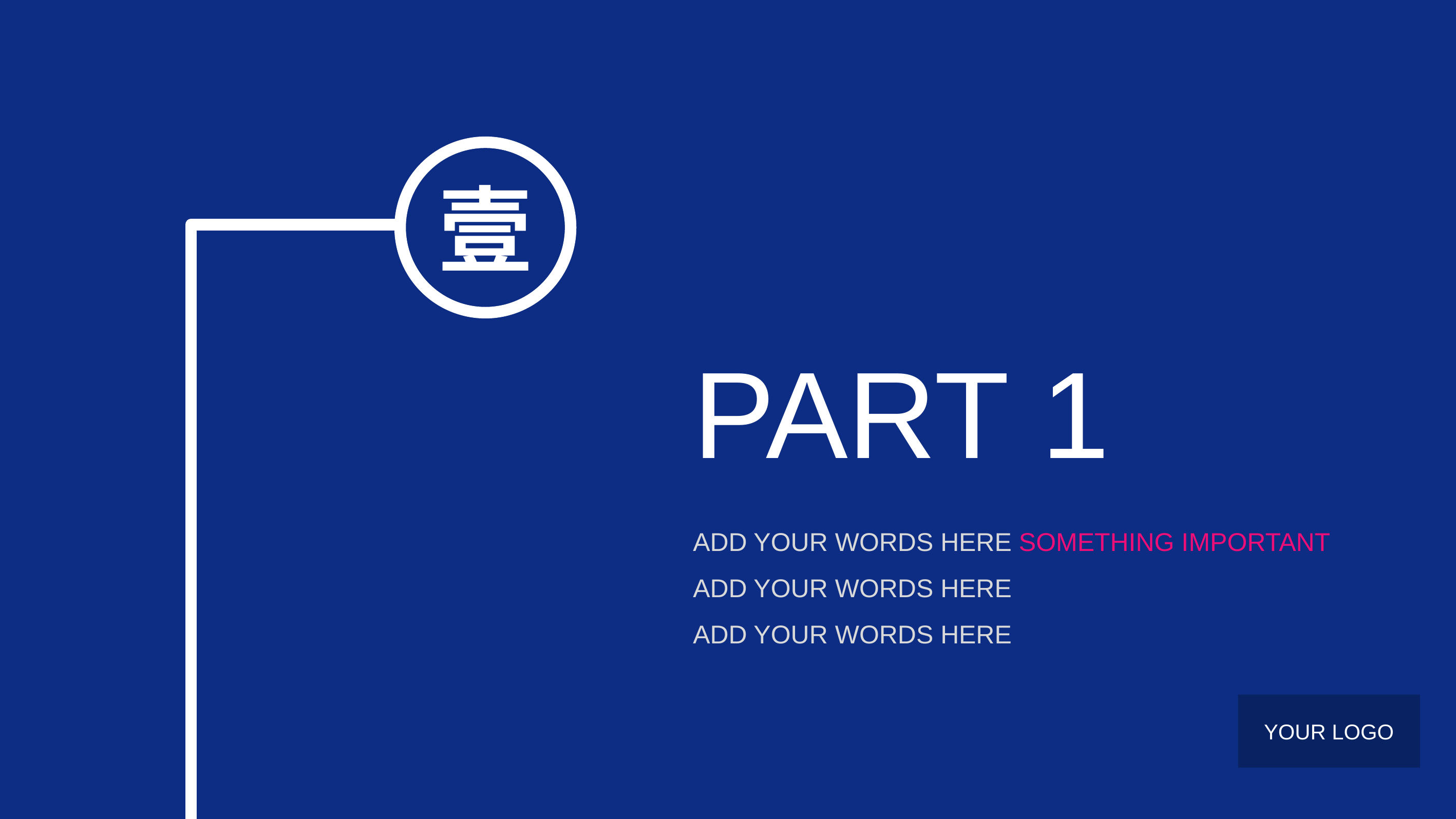

壹

PART 1
ADD YOUR WORDS HERE SOMETHING IMPORTANT
ADD YOUR WORDS HERE
ADD YOUR WORDS HERE
YOUR LOGO